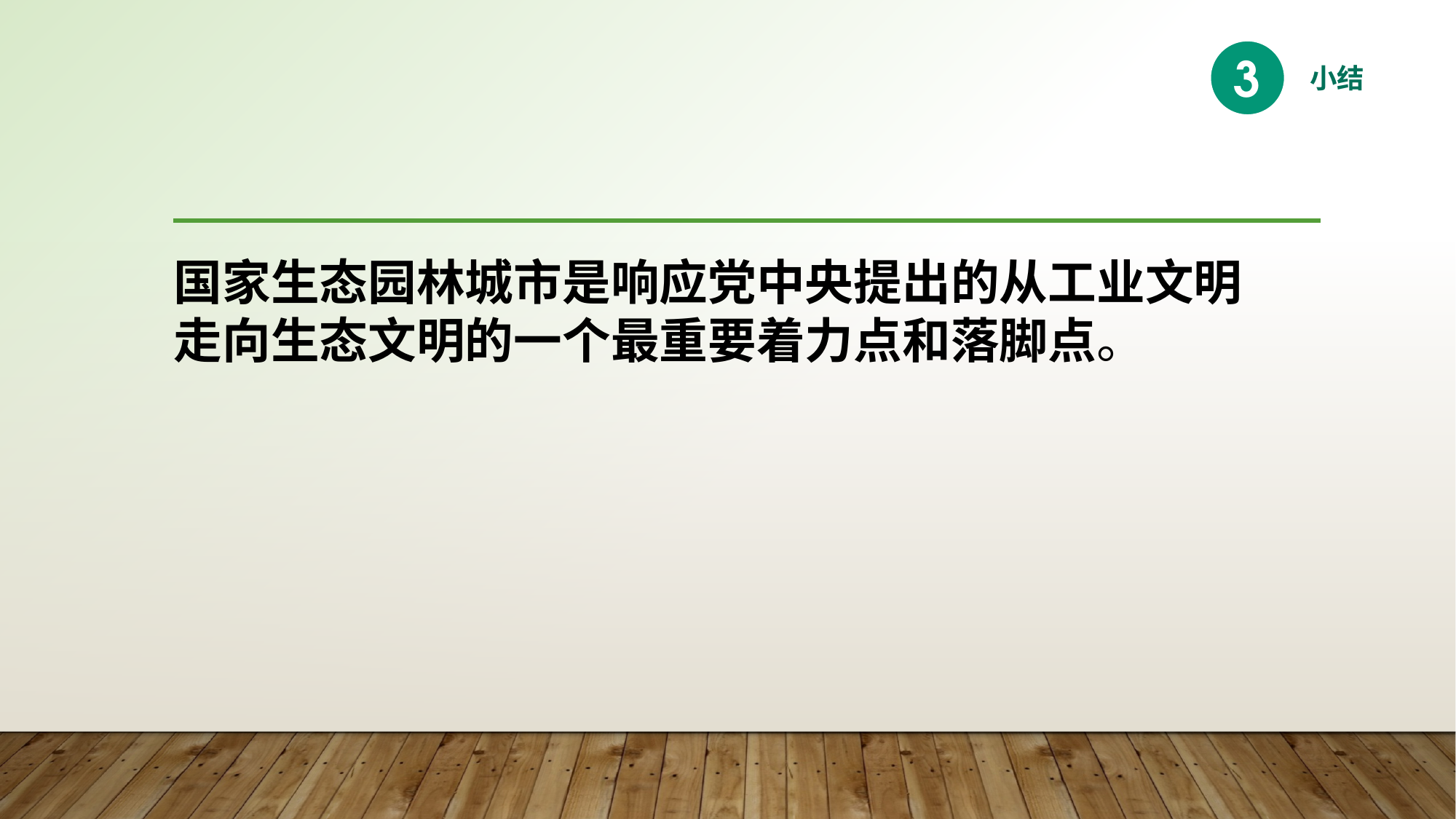

3
小结
国家生态园林城市是响应党中央提出的从工业文明走向生态文明的一个最重要着力点和落脚点。